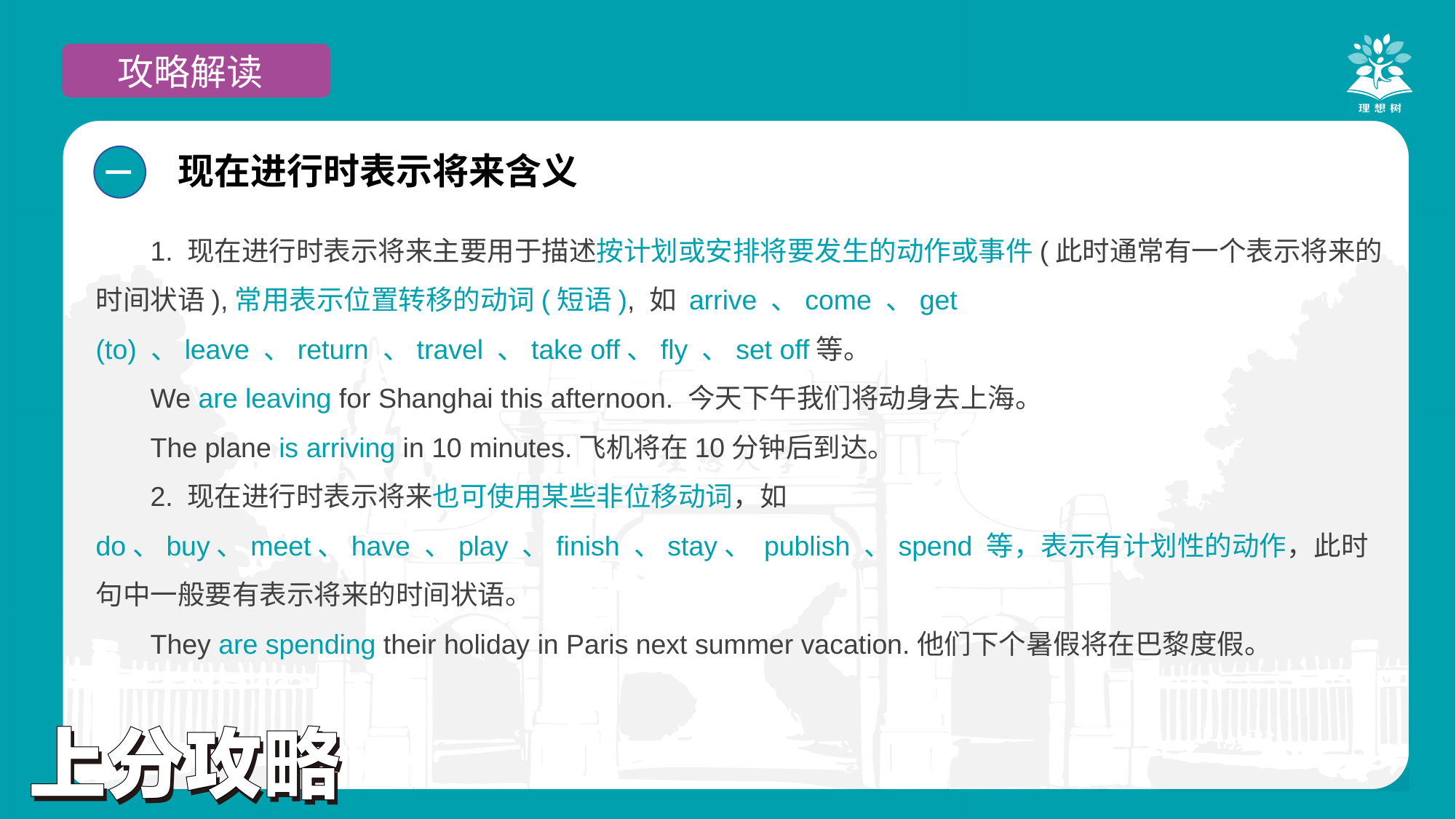

攻略解读
现在进行时表示将来含义

一
1. 现在进行时表示将来主要用于描述按计划或安排将要发生的动作或事件(此时通常有一个表示将来的时间状语),常用表示位置转移的动词(短语), 如 arrive 、come 、get (to) 、leave 、return 、travel 、take off、fly 、set off等。
We are leaving for Shanghai this afternoon. 今天下午我们将动身去上海。
The plane is arriving in 10 minutes.飞机将在10分钟后到达。
2. 现在进行时表示将来也可使用某些非位移动词，如 do、buy、meet、have 、play 、finish 、stay、 publish 、spend 等，表示有计划性的动作，此时句中一般要有表示将来的时间状语。
They are spending their holiday in Paris next summer vacation.他们下个暑假将在巴黎度假。